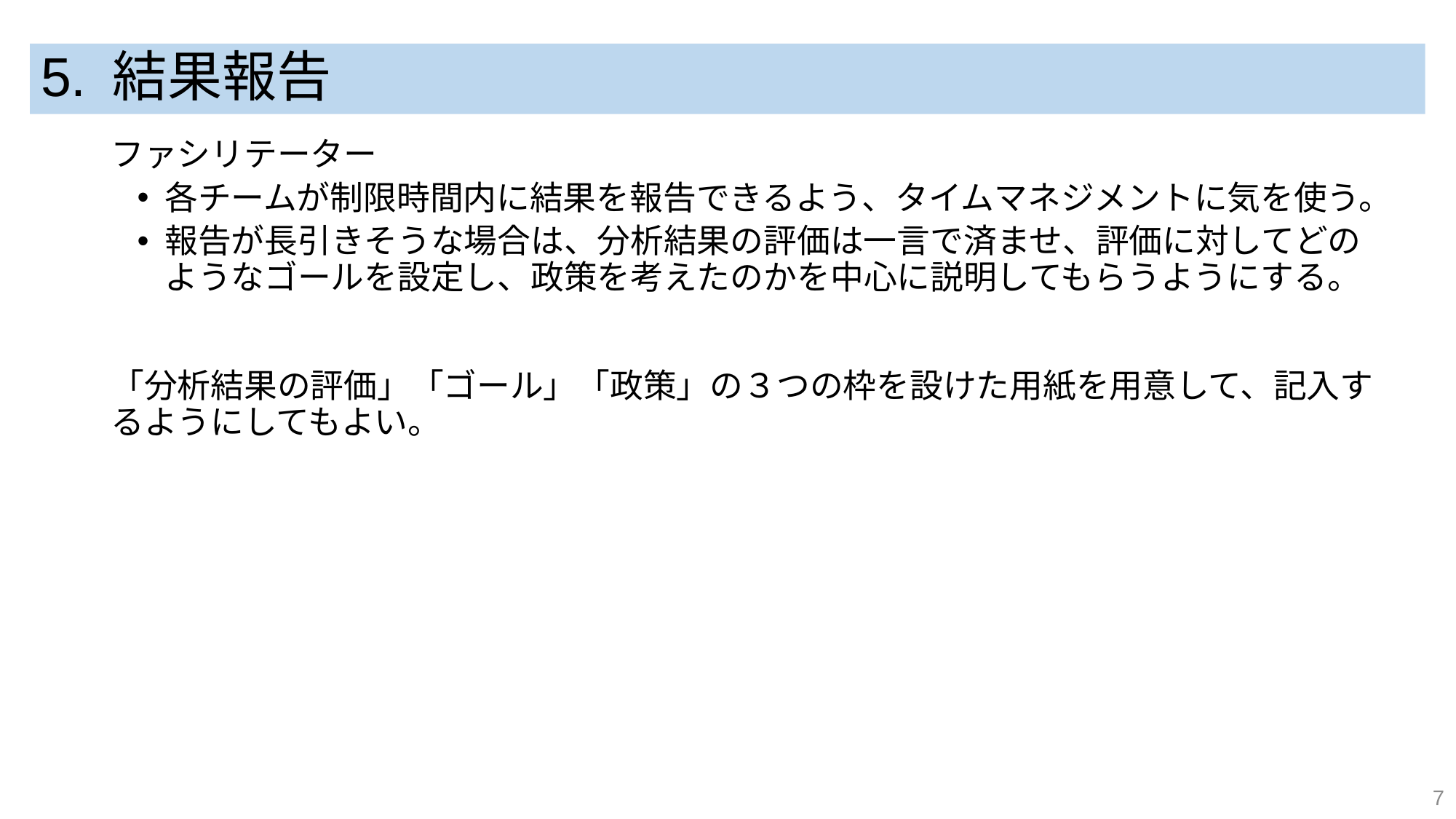

# 5. 結果報告
ファシリテーター
各チームが制限時間内に結果を報告できるよう、タイムマネジメントに気を使う。
報告が長引きそうな場合は、分析結果の評価は一言で済ませ、評価に対してどのようなゴールを設定し、政策を考えたのかを中心に説明してもらうようにする。

「分析結果の評価」「ゴール」「政策」の３つの枠を設けた用紙を用意して、記入するようにしてもよい。
7